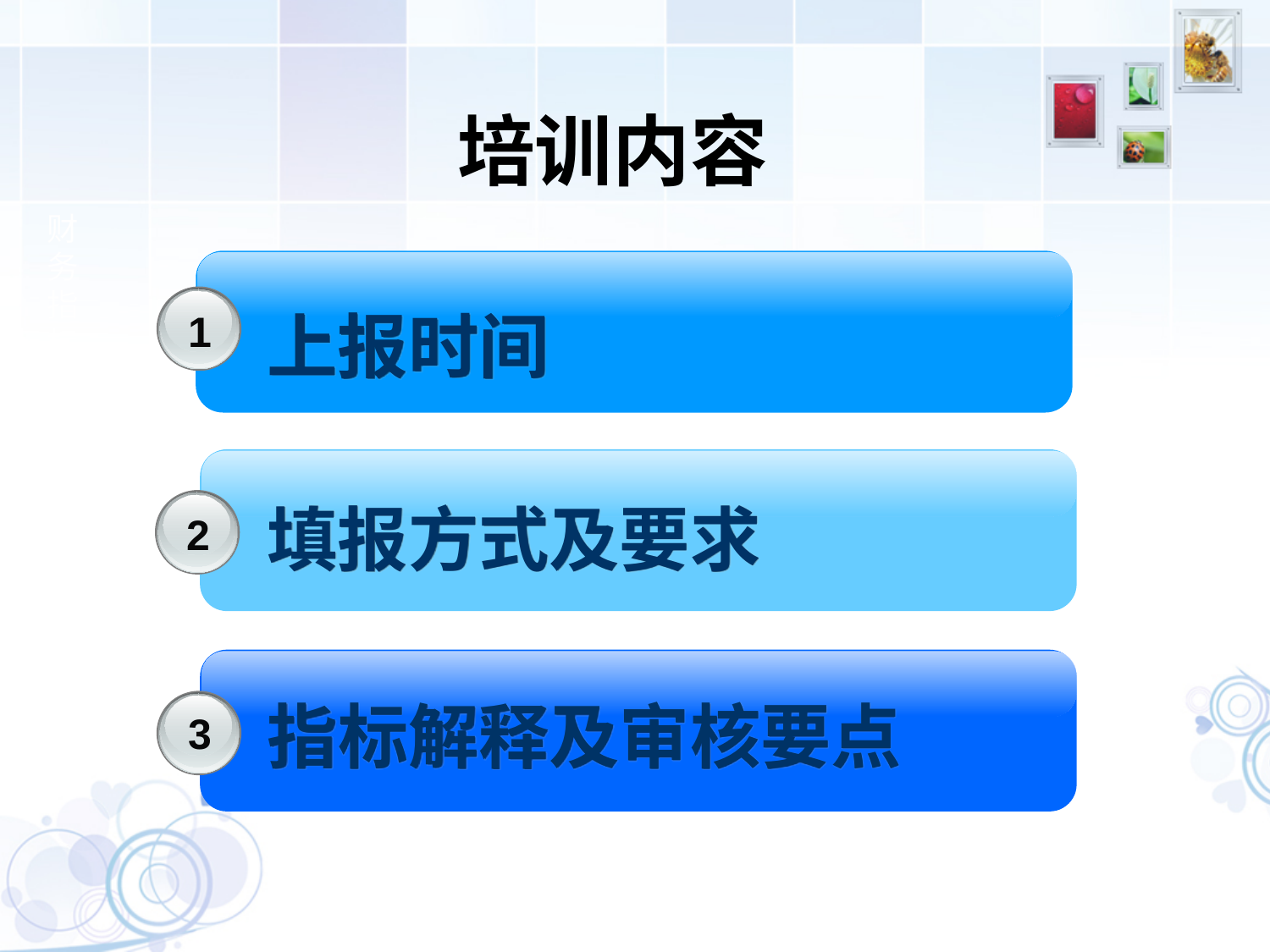

培训内容
财务指标填写说明

上报时间
1

填报方式及要求

2

指标解释及审核要点

3